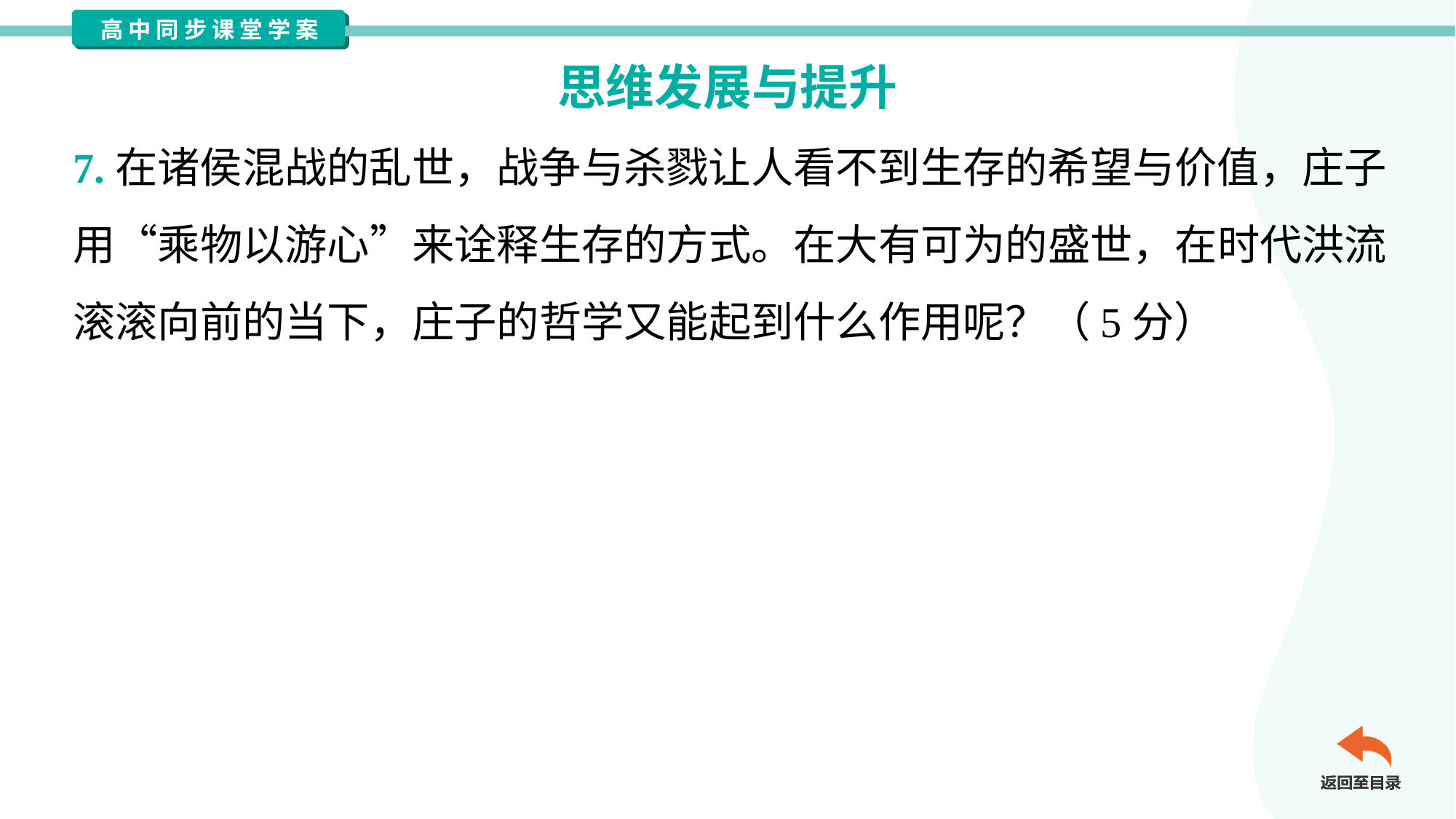

思维发展与提升
7.在诸侯混战的乱世，战争与杀戮让人看不到生存的希望与价值，庄子
用“乘物以游心”来诠释生存的方式。在大有可为的盛世，在时代洪流
滚滚向前的当下，庄子的哲学又能起到什么作用呢？（5分）